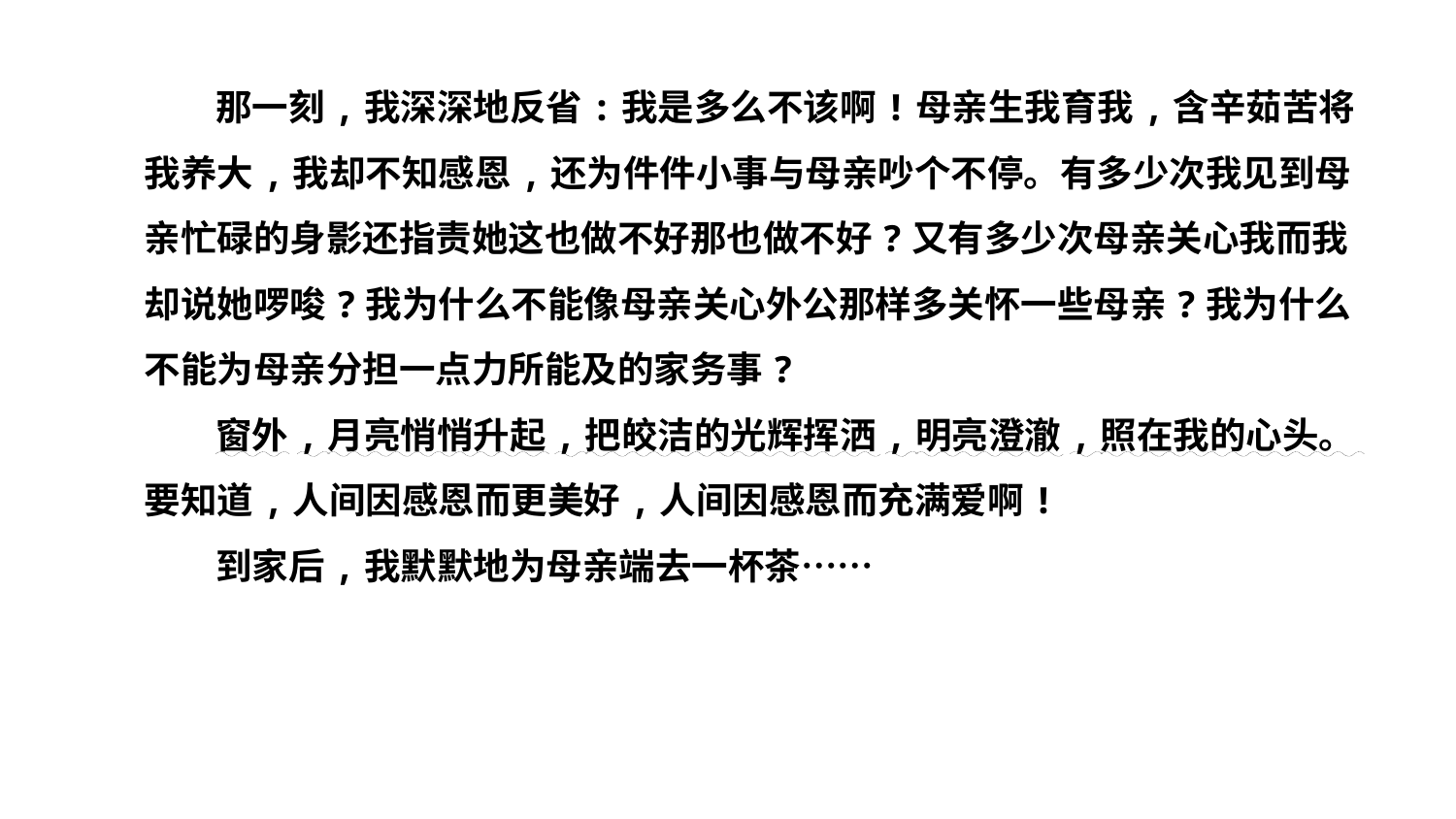

那一刻,我深深地反省:我是多么不该啊!母亲生我育我,含辛茹苦将我养大,我却不知感恩,还为件件小事与母亲吵个不停。有多少次我见到母亲忙碌的身影还指责她这也做不好那也做不好?又有多少次母亲关心我而我却说她啰唆?我为什么不能像母亲关心外公那样多关怀一些母亲?我为什么不能为母亲分担一点力所能及的家务事?
窗外,月亮悄悄升起,把皎洁的光辉挥洒,明亮澄澈,照在我的心头。要知道,人间因感恩而更美好,人间因感恩而充满爱啊!
到家后,我默默地为母亲端去一杯茶……